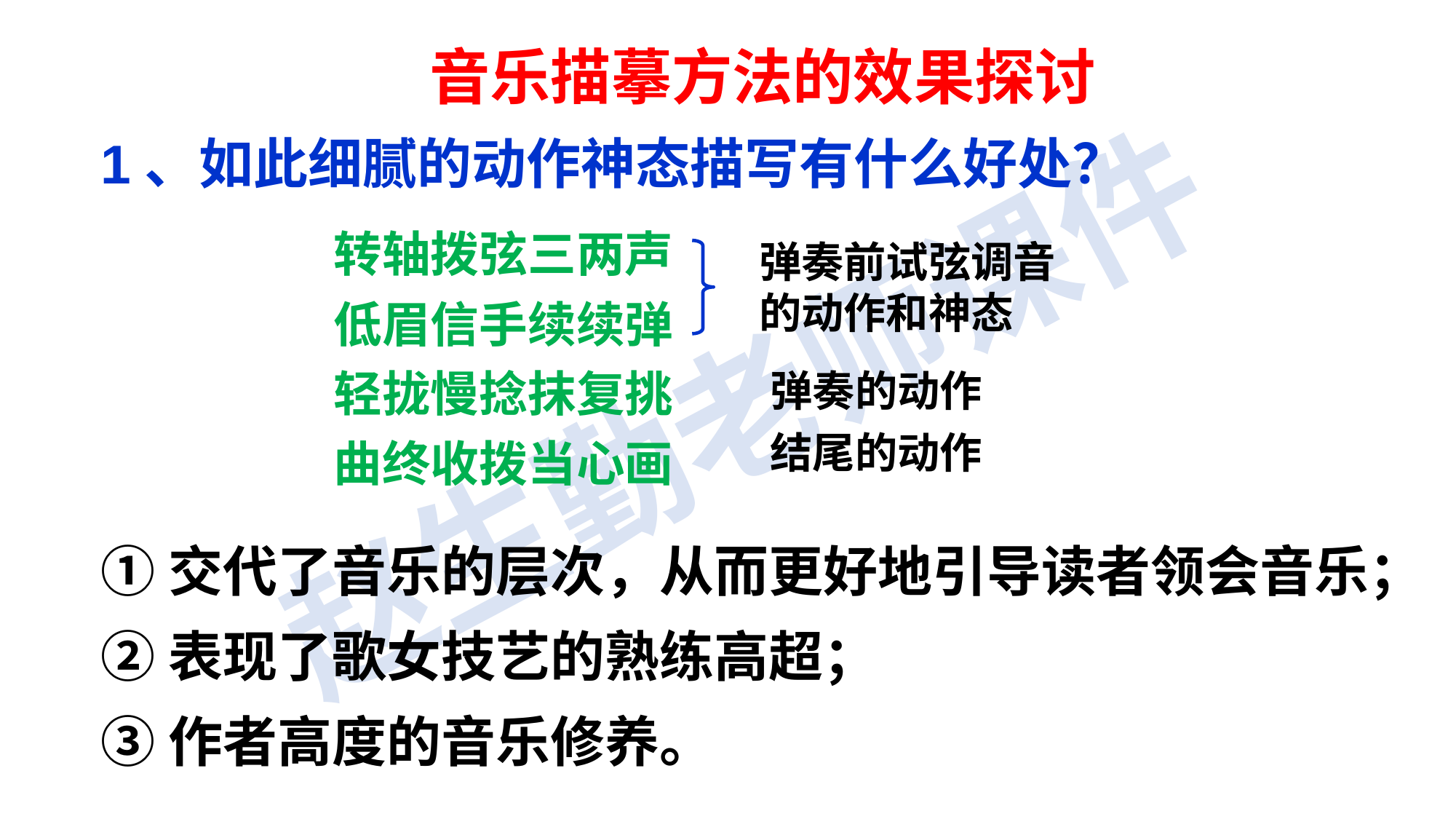

音乐描摹方法的效果探讨
1、如此细腻的动作神态描写有什么好处？
转轴拨弦三两声低眉信手续续弹轻拢慢捻抹复挑曲终收拨当心画
弹奏前试弦调音的动作和神态

弹奏的动作
结尾的动作
①交代了音乐的层次，从而更好地引导读者领会音乐；
②表现了歌女技艺的熟练高超；
③作者高度的音乐修养。